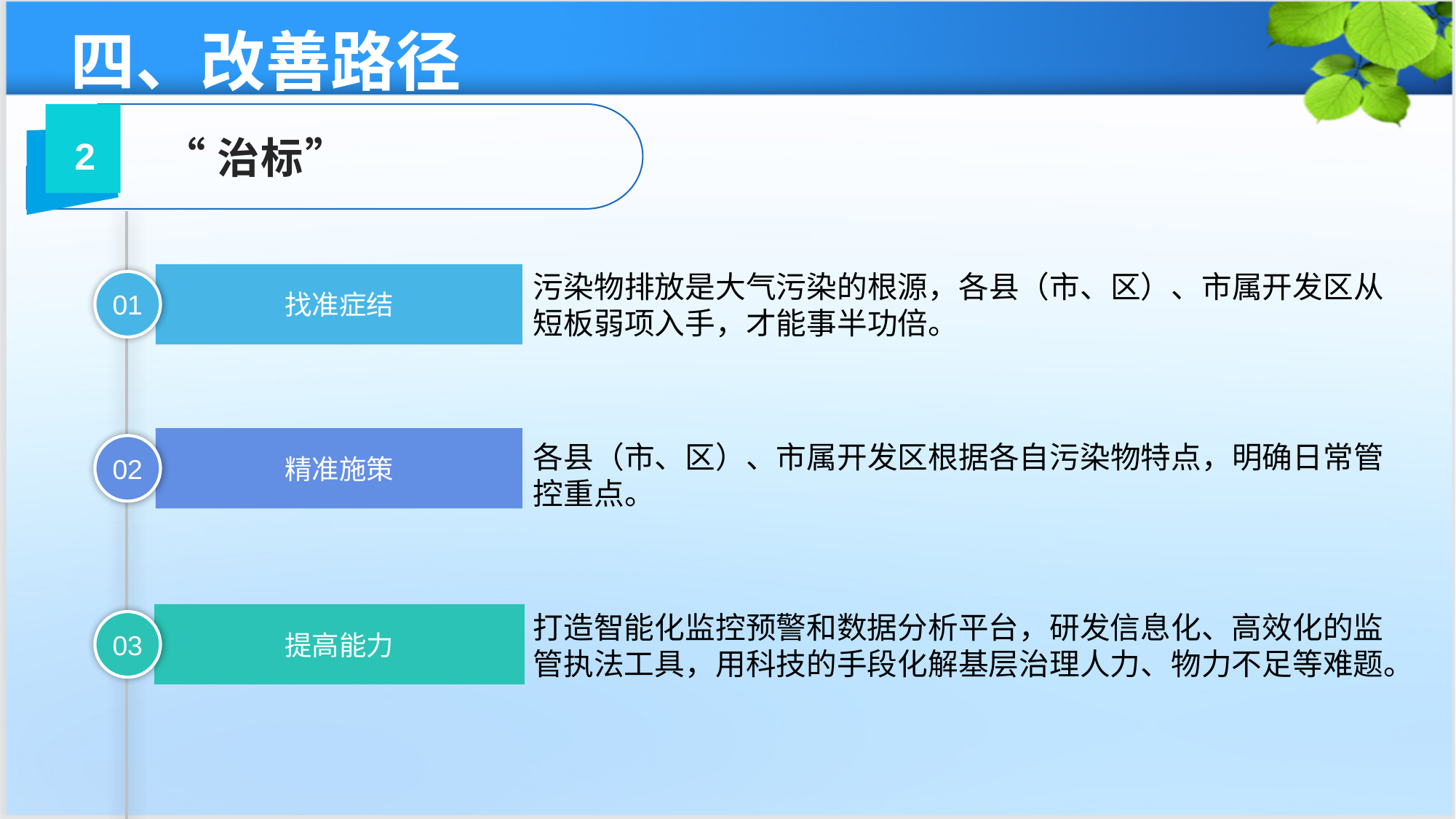

四、改善路径

“治标”
2

找准症结
污染物排放是大气污染的根源，各县（市、区）、市属开发区从短板弱项入手，才能事半功倍。
01
精准施策
各县（市、区）、市属开发区根据各自污染物特点，明确日常管控重点。
02
提高能力
打造智能化监控预警和数据分析平台，研发信息化、高效化的监管执法工具，用科技的手段化解基层治理人力、物力不足等难题。
03